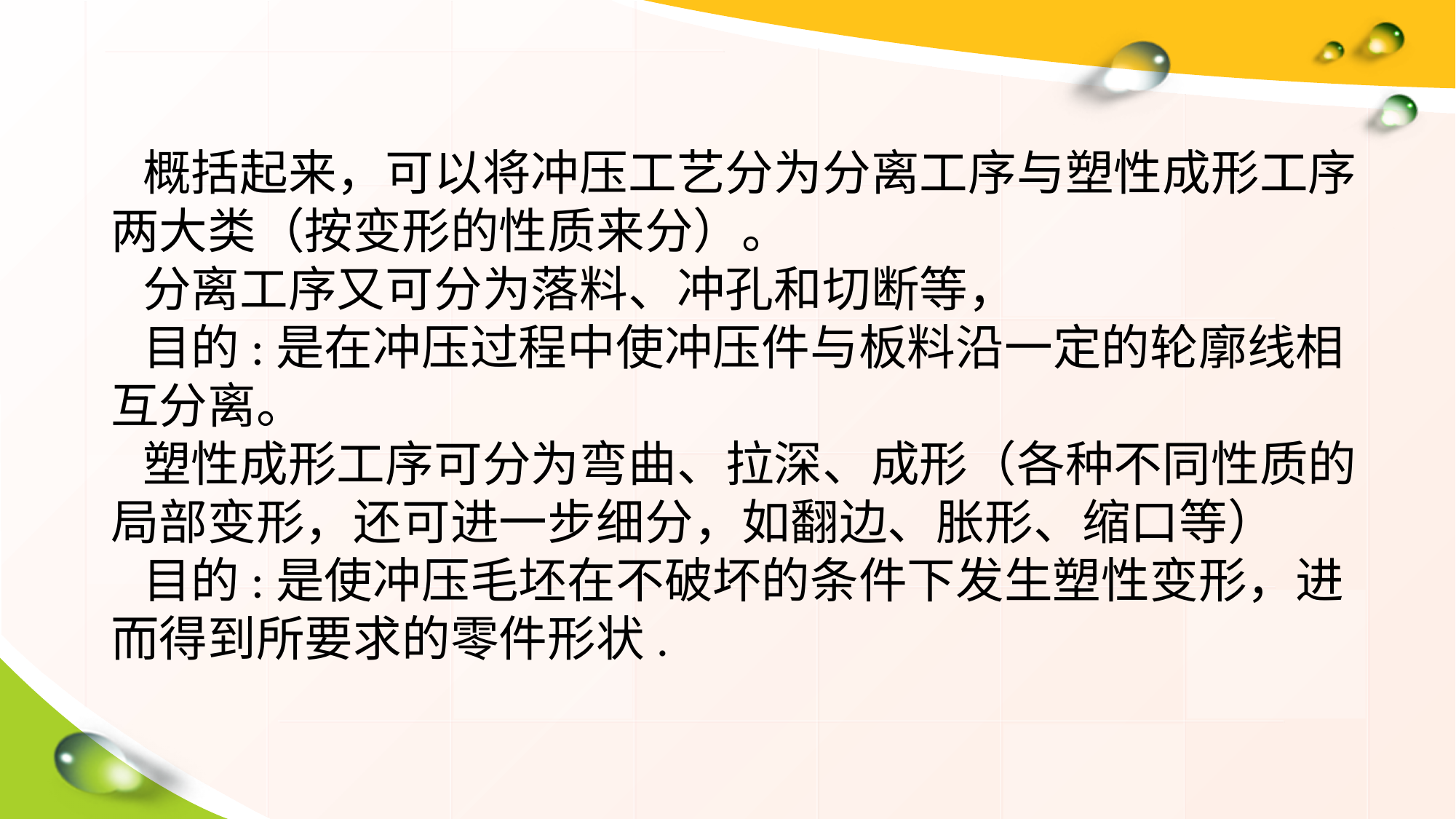

概括起来，可以将冲压工艺分为分离工序与塑性成形工序两大类（按变形的性质来分）。
分离工序又可分为落料、冲孔和切断等，
目的:是在冲压过程中使冲压件与板料沿一定的轮廓线相互分离。
塑性成形工序可分为弯曲、拉深、成形（各种不同性质的局部变形，还可进一步细分，如翻边、胀形、缩口等）
目的:是使冲压毛坯在不破坏的条件下发生塑性变形，进而得到所要求的零件形状.